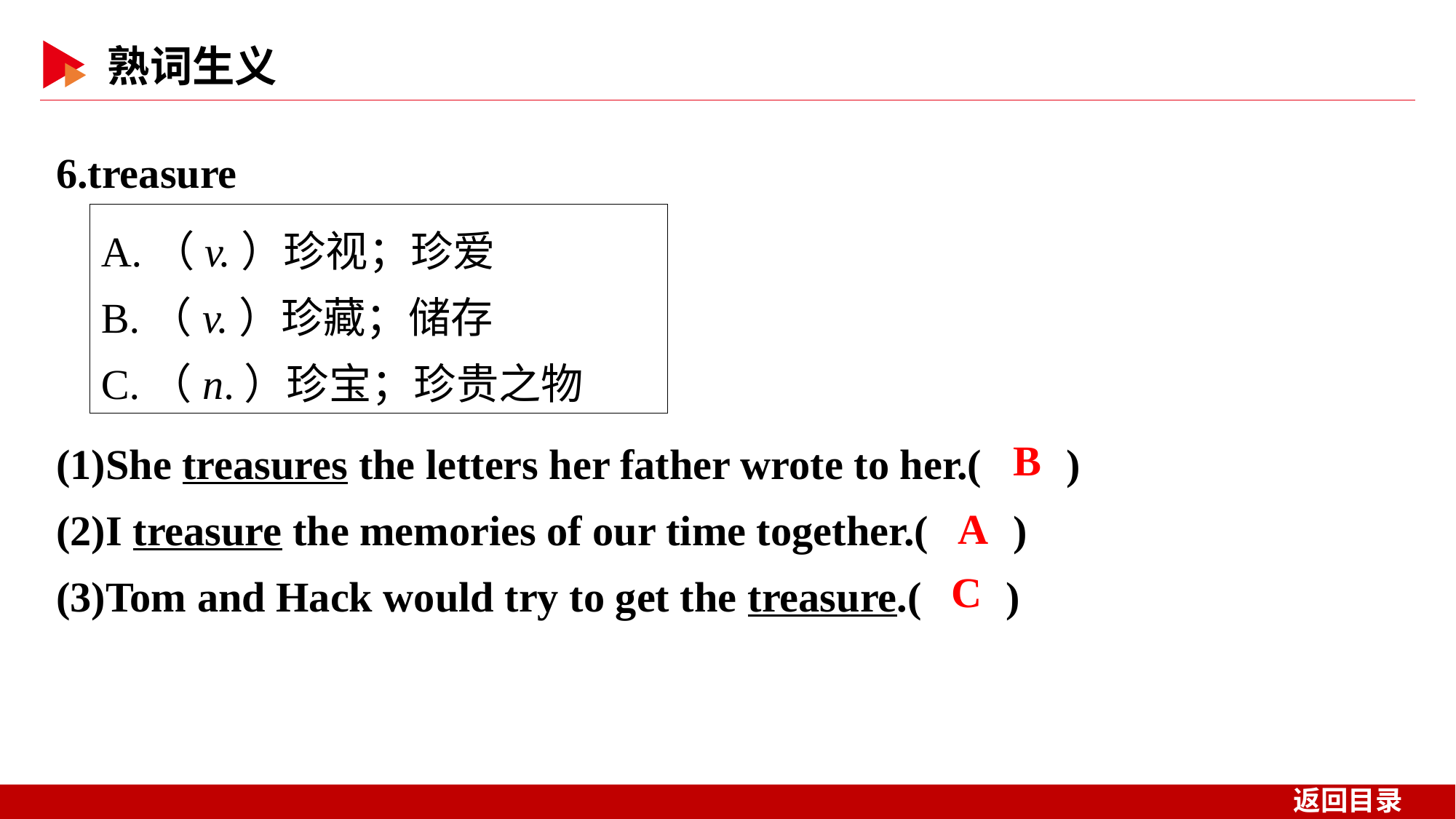

6.treasure
A.（v.）珍视；珍爱
B.（v.）珍藏；储存
C.（n.）珍宝；珍贵之物
(1)She treasures the letters her father wrote to her.(        )
(2)I treasure the memories of our time together.(        )
(3)Tom and Hack would try to get the treasure.(        )
   B
   A
   C